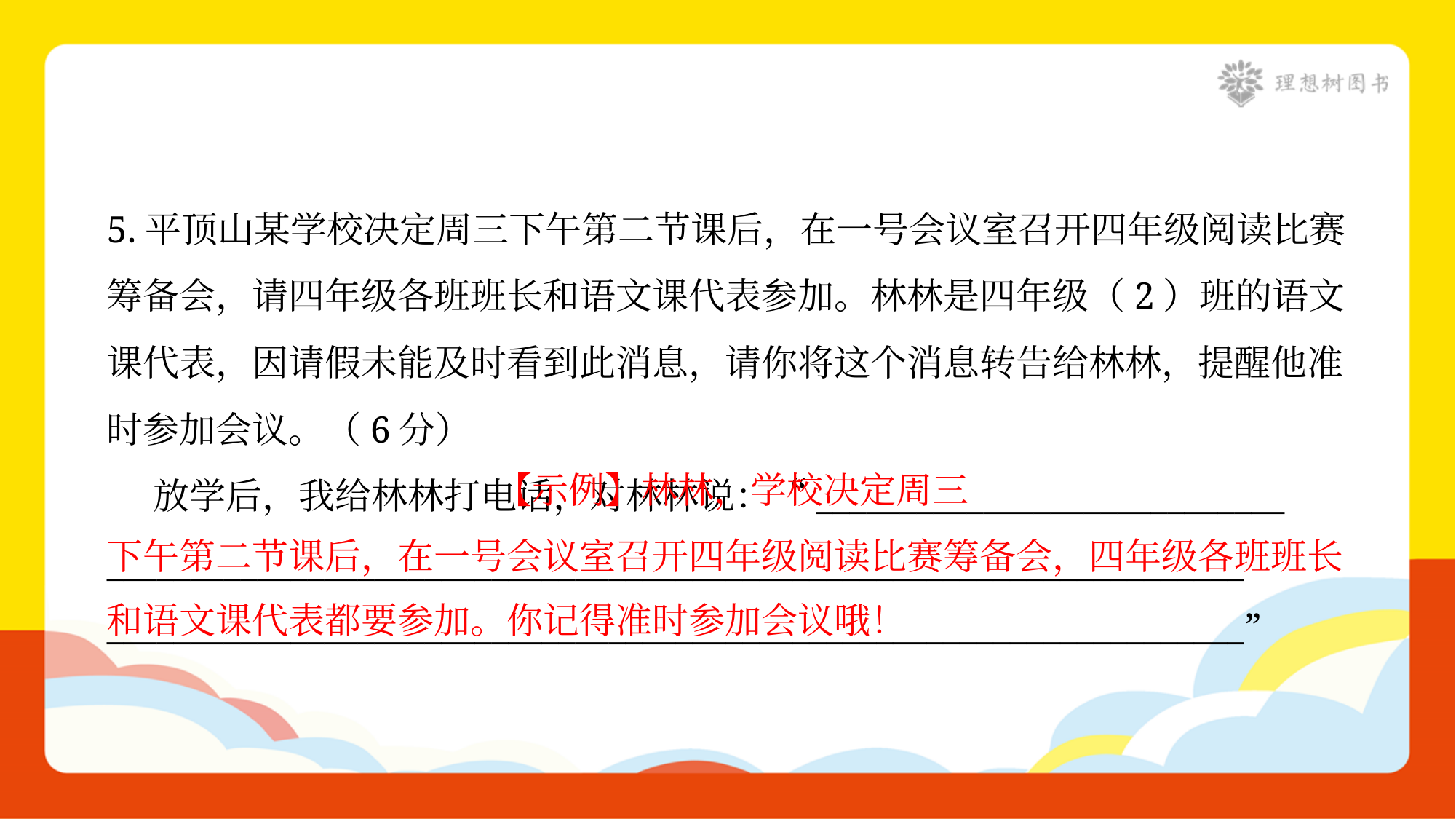

5.平顶山某学校决定周三下午第二节课后，在一号会议室召开四年级阅读比赛
筹备会，请四年级各班班长和语文课代表参加。林林是四年级（2）班的语文
课代表，因请假未能及时看到此消息，请你将这个消息转告给林林，提醒他准
时参加会议。（6分）
    放学后，我给林林打电话，对林林说：“____________________________
____________________________________________________________________
____________________________________________________________________”
                                         【示例】林林，学校决定周三
下午第二节课后，在一号会议室召开四年级阅读比赛筹备会，四年级各班班长
和语文课代表都要参加。你记得准时参加会议哦！